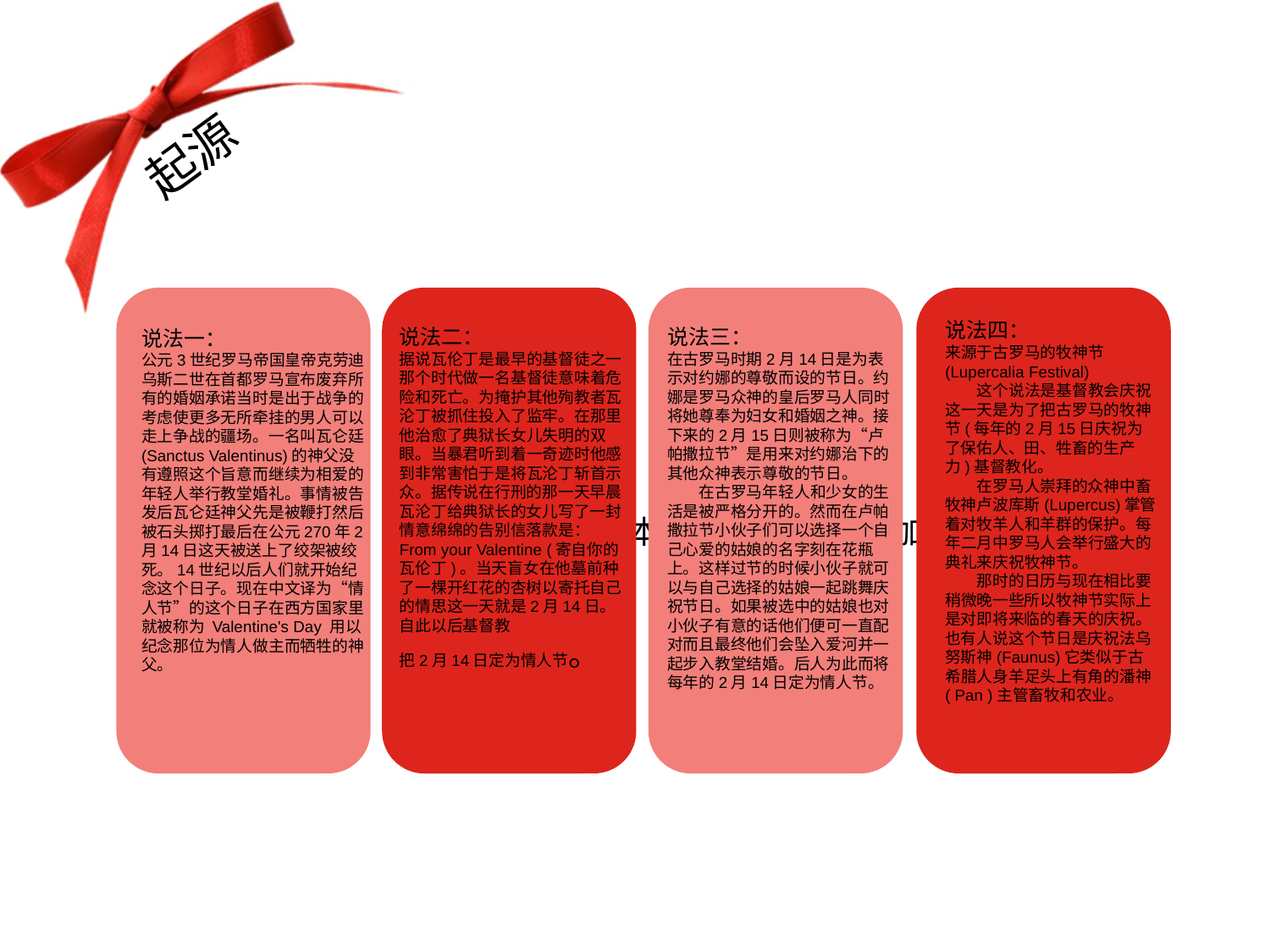

起源
点击添加文本

说法四：
来源于古罗马的牧神节(Lupercalia Festival)
　　这个说法是基督教会庆祝这一天是为了把古罗马的牧神节(每年的2月15日庆祝为了保佑人、田、牲畜的生产力)基督教化。
　　在罗马人崇拜的众神中畜牧神卢波库斯(Lupercus)掌管着对牧羊人和羊群的保护。每年二月中罗马人会举行盛大的典礼来庆祝牧神节。
　　那时的日历与现在相比要稍微晚一些所以牧神节实际上是对即将来临的春天的庆祝。也有人说这个节日是庆祝法乌努斯神(Faunus)它类似于古希腊人身羊足头上有角的潘神( Pan )主管畜牧和农业。

说法二：
据说瓦伦丁是最早的基督徒之一那个时代做一名基督徒意味着危险和死亡。为掩护其他殉教者瓦沦丁被抓住投入了监牢。在那里他治愈了典狱长女儿失明的双眼。当暴君听到着一奇迹时他感到非常害怕于是将瓦沦丁斩首示众。据传说在行刑的那一天早晨瓦沦丁给典狱长的女儿写了一封情意绵绵的告别信落款是：From your Valentine (寄自你的瓦伦丁)。当天盲女在他墓前种了一棵开红花的杏树以寄托自己的情思这一天就是2月14日。自此以后基督教
把2月14日定为情人节。
说法三：
在古罗马时期2月14日是为表示对约娜的尊敬而设的节日。约娜是罗马众神的皇后罗马人同时将她尊奉为妇女和婚姻之神。接下来的2月15日则被称为“卢帕撒拉节”是用来对约娜治下的其他众神表示尊敬的节日。
　　在古罗马年轻人和少女的生活是被严格分开的。然而在卢帕撒拉节小伙子们可以选择一个自己心爱的姑娘的名字刻在花瓶上。这样过节的时候小伙子就可以与自己选择的姑娘一起跳舞庆祝节日。如果被选中的姑娘也对小伙子有意的话他们便可一直配对而且最终他们会坠入爱河并一起步入教堂结婚。后人为此而将每年的2月14日定为情人节。

说法一：
公元3世纪罗马帝国皇帝克劳迪乌斯二世在首都罗马宣布废弃所有的婚姻承诺当时是出于战争的考虑使更多无所牵挂的男人可以走上争战的疆场。一名叫瓦仑廷(Sanctus Valentinus)的神父没有遵照这个旨意而继续为相爱的年轻人举行教堂婚礼。事情被告发后瓦仑廷神父先是被鞭打然后被石头掷打最后在公元270年2月14日这天被送上了绞架被绞死。14世纪以后人们就开始纪念这个日子。现在中文译为“情人节”的这个日子在西方国家里就被称为 Valentine's Day 用以纪念那位为情人做主而牺牲的神父。
点击添加文本
点击添加文本
点击添加文本
点击添加文本
点击添加文本
点击添加文本